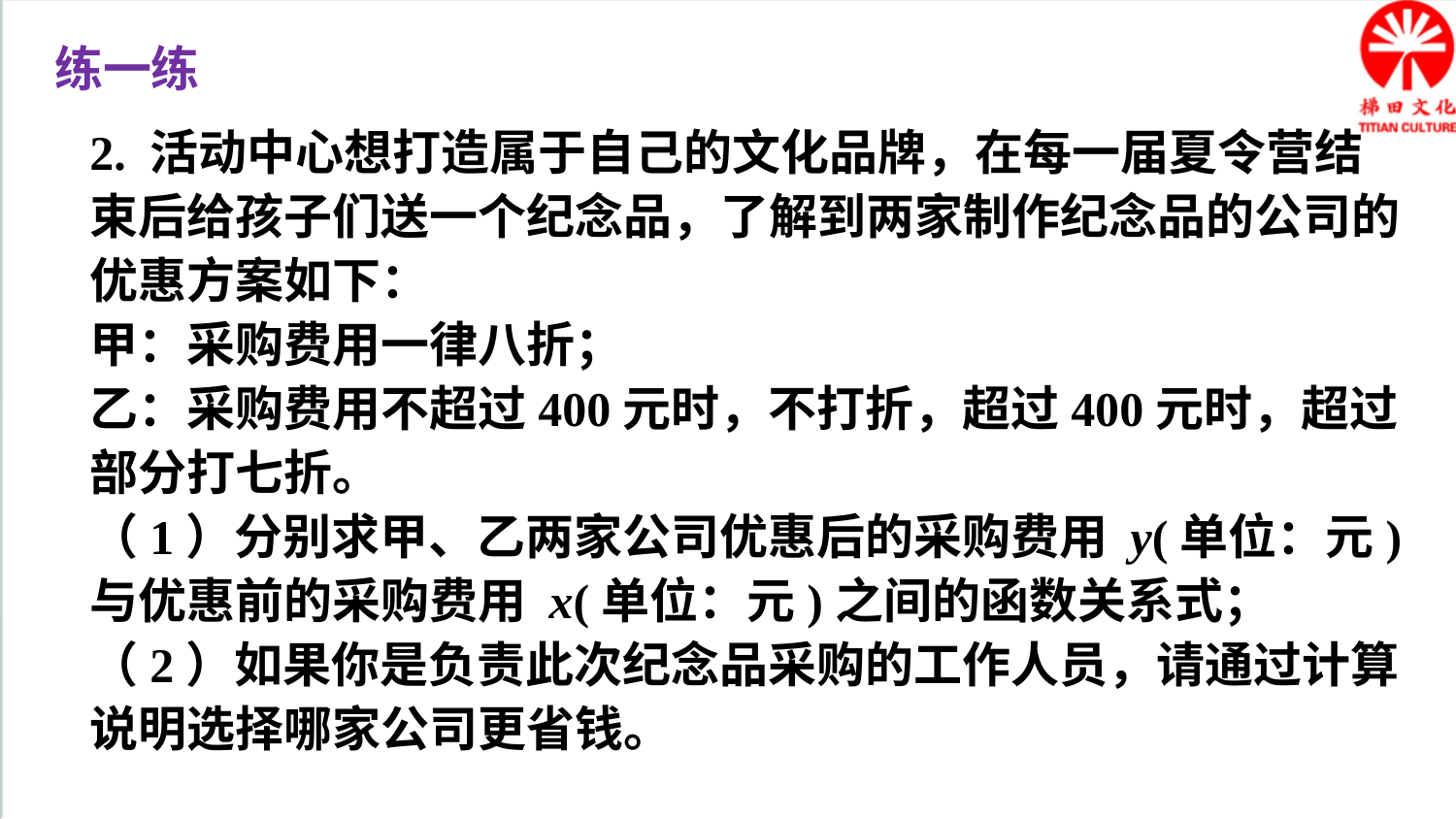

练一练
2. 活动中心想打造属于自己的文化品牌，在每一届夏令营结束后给孩子们送一个纪念品，了解到两家制作纪念品的公司的优惠方案如下：
甲：采购费用一律八折；
乙：采购费用不超过400元时，不打折，超过400元时，超过部分打七折。
（1）分别求甲、乙两家公司优惠后的采购费用 y(单位：元)与优惠前的采购费用 x(单位：元)之间的函数关系式；
（2）如果你是负责此次纪念品采购的工作人员，请通过计算说明选择哪家公司更省钱。